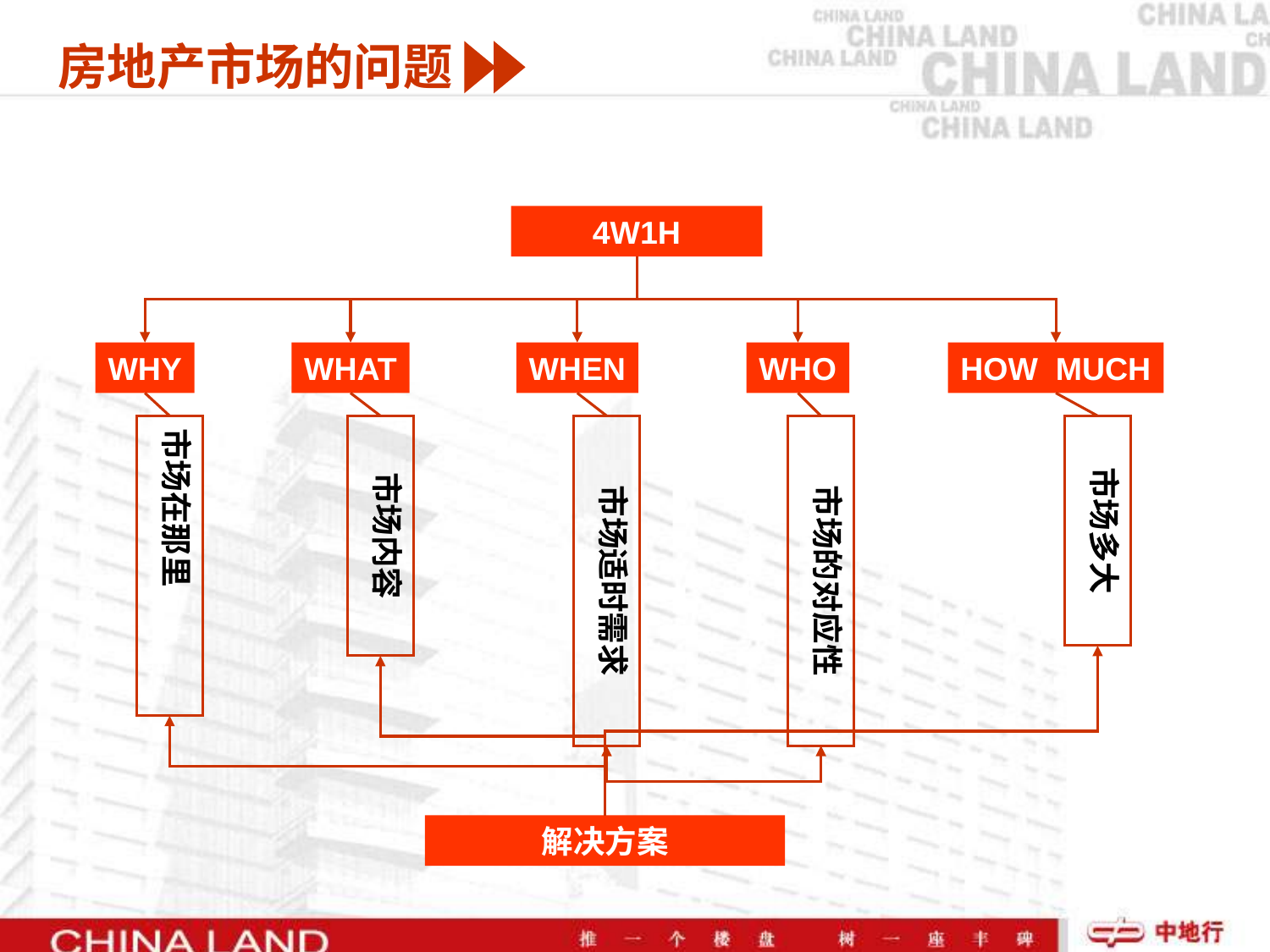

房地产市场的问题

4W1H
WHY
WHAT
WHEN
WHO
HOW  MUCH
市场在那里
市场内容
市场适时需求
市场的对应性
市场多大
解决方案